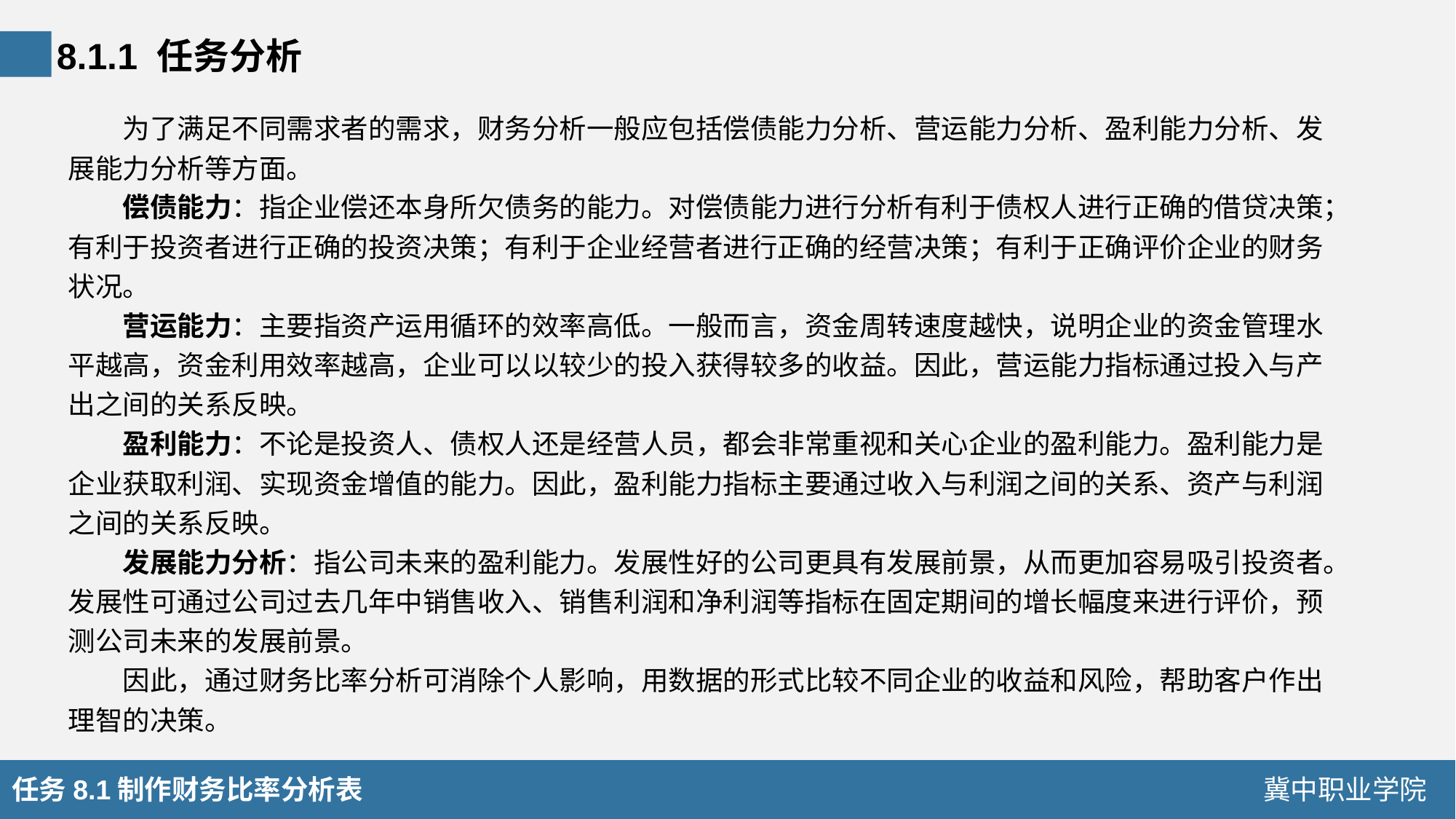

8.1.1 任务分析
为了满足不同需求者的需求，财务分析一般应包括偿债能力分析、营运能力分析、盈利能力分析、发展能力分析等方面。
偿债能力：指企业偿还本身所欠债务的能力。对偿债能力进行分析有利于债权人进行正确的借贷决策；有利于投资者进行正确的投资决策；有利于企业经营者进行正确的经营决策；有利于正确评价企业的财务状况。
营运能力：主要指资产运用循环的效率高低。一般而言，资金周转速度越快，说明企业的资金管理水平越高，资金利用效率越高，企业可以以较少的投入获得较多的收益。因此，营运能力指标通过投入与产出之间的关系反映。
盈利能力：不论是投资人、债权人还是经营人员，都会非常重视和关心企业的盈利能力。盈利能力是企业获取利润、实现资金增值的能力。因此，盈利能力指标主要通过收入与利润之间的关系、资产与利润之间的关系反映。
发展能力分析：指公司未来的盈利能力。发展性好的公司更具有发展前景，从而更加容易吸引投资者。发展性可通过公司过去几年中销售收入、销售利润和净利润等指标在固定期间的增长幅度来进行评价，预测公司未来的发展前景。
因此，通过财务比率分析可消除个人影响，用数据的形式比较不同企业的收益和风险，帮助客户作出理智的决策。

任务8.1制作财务比率分析表
冀中职业学院